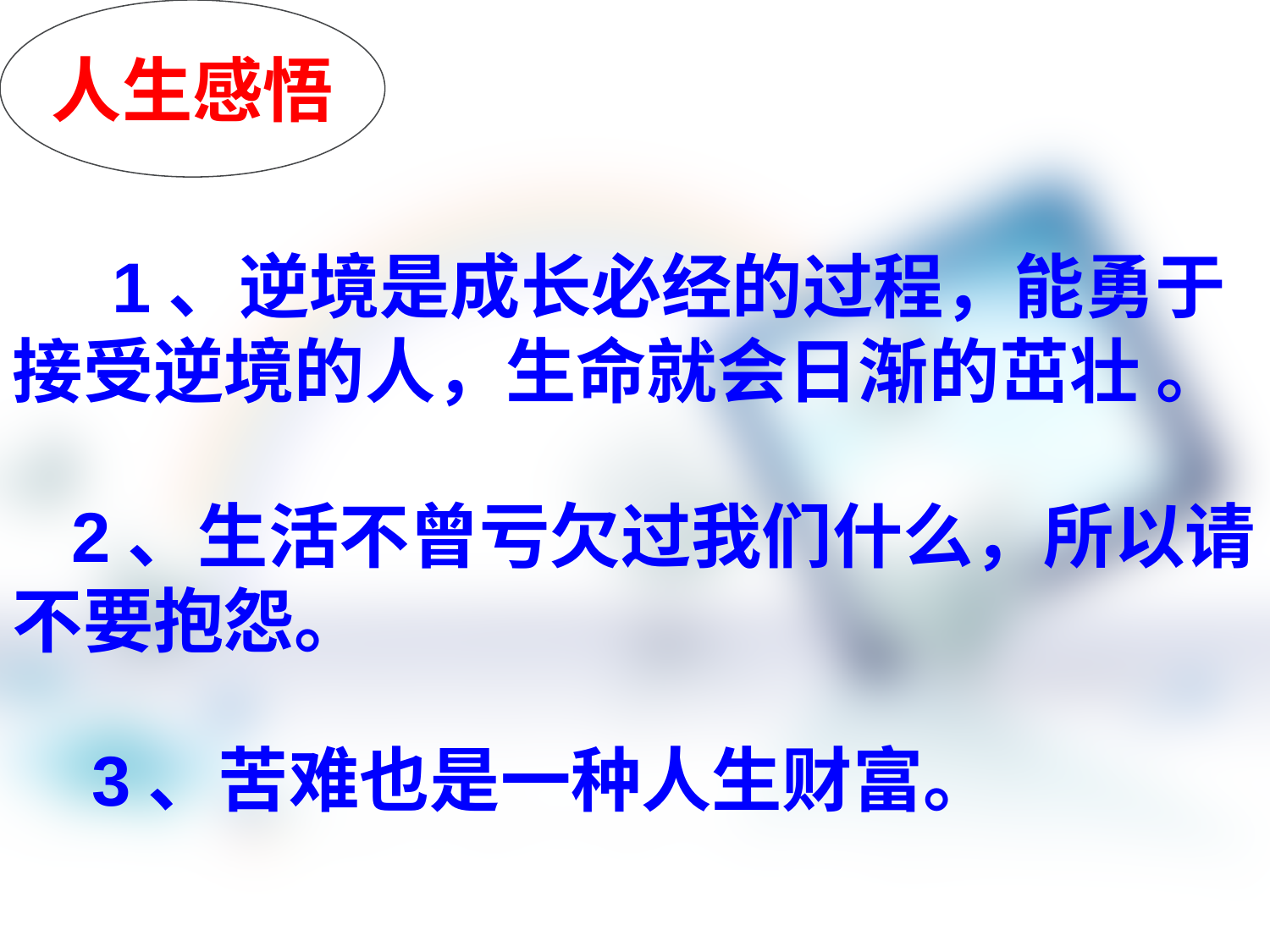

人生感悟
　　    1、逆境是成长必经的过程，能勇于接受逆境的人，生命就会日渐的茁壮 。
   2、生活不曾亏欠过我们什么，所以请不要抱怨。
  3、苦难也是一种人生财富。